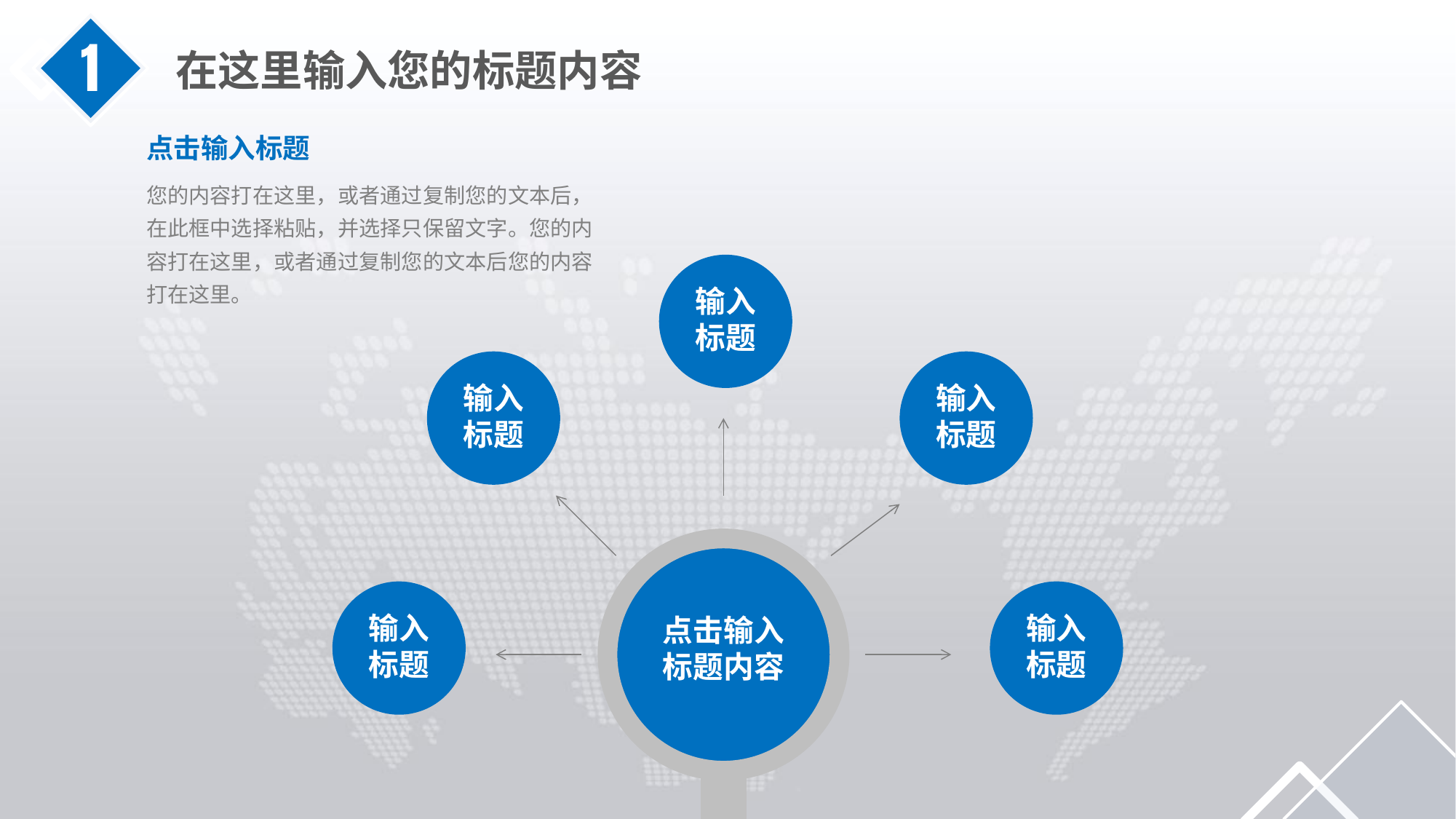

1
在这里输入您的标题内容
点击输入标题
您的内容打在这里，或者通过复制您的文本后，在此框中选择粘贴，并选择只保留文字。您的内容打在这里，或者通过复制您的文本后您的内容打在这里。

输入
标题

输入
标题

输入
标题

输入
标题

输入
标题
点击输入
标题内容